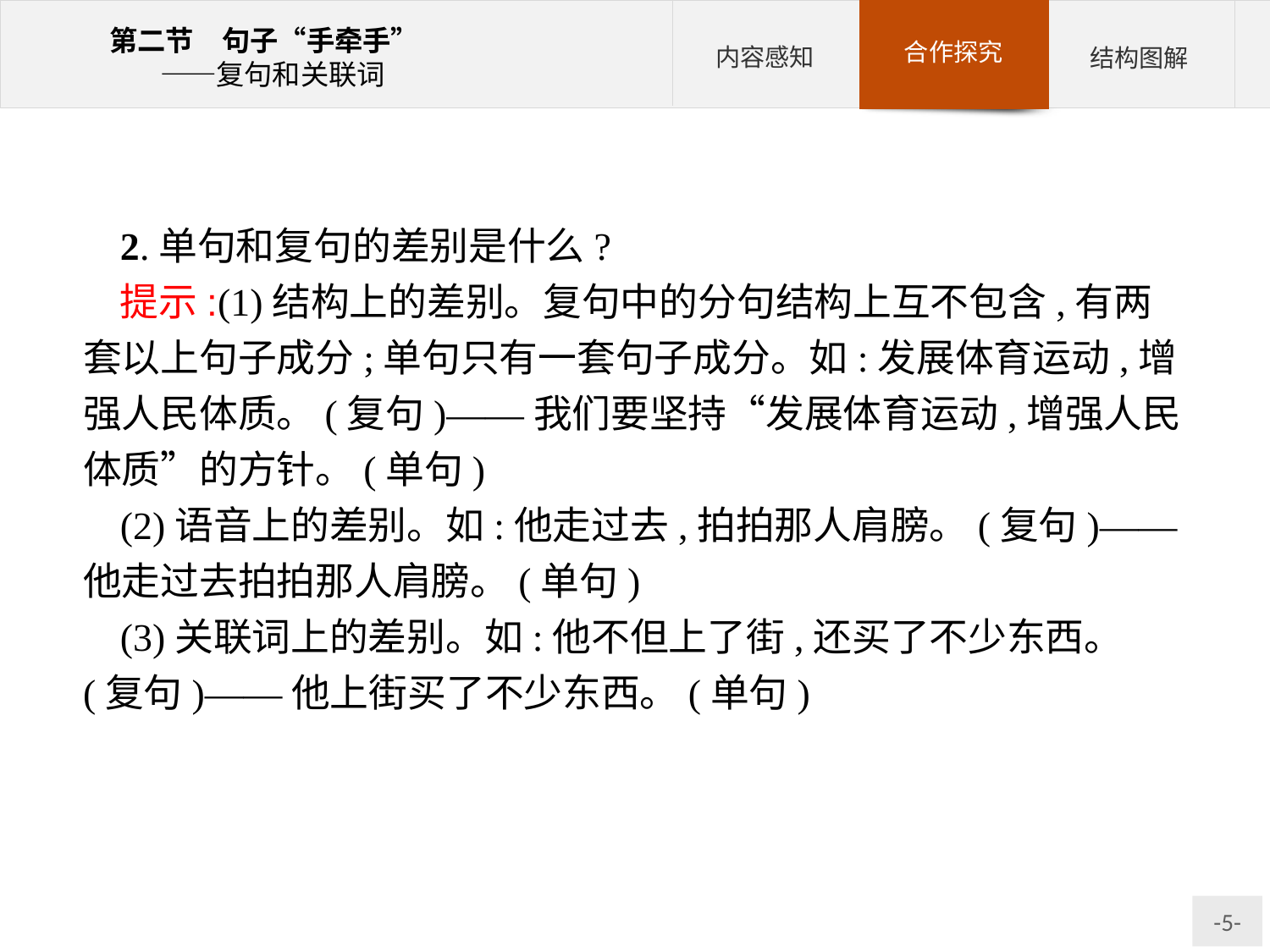

2.单句和复句的差别是什么?
提示:(1)结构上的差别。复句中的分句结构上互不包含,有两套以上句子成分;单句只有一套句子成分。如:发展体育运动,增强人民体质。(复句)——我们要坚持“发展体育运动,增强人民体质”的方针。(单句)
(2)语音上的差别。如:他走过去,拍拍那人肩膀。(复句)——他走过去拍拍那人肩膀。(单句)
(3)关联词上的差别。如:他不但上了街,还买了不少东西。(复句)——他上街买了不少东西。(单句)